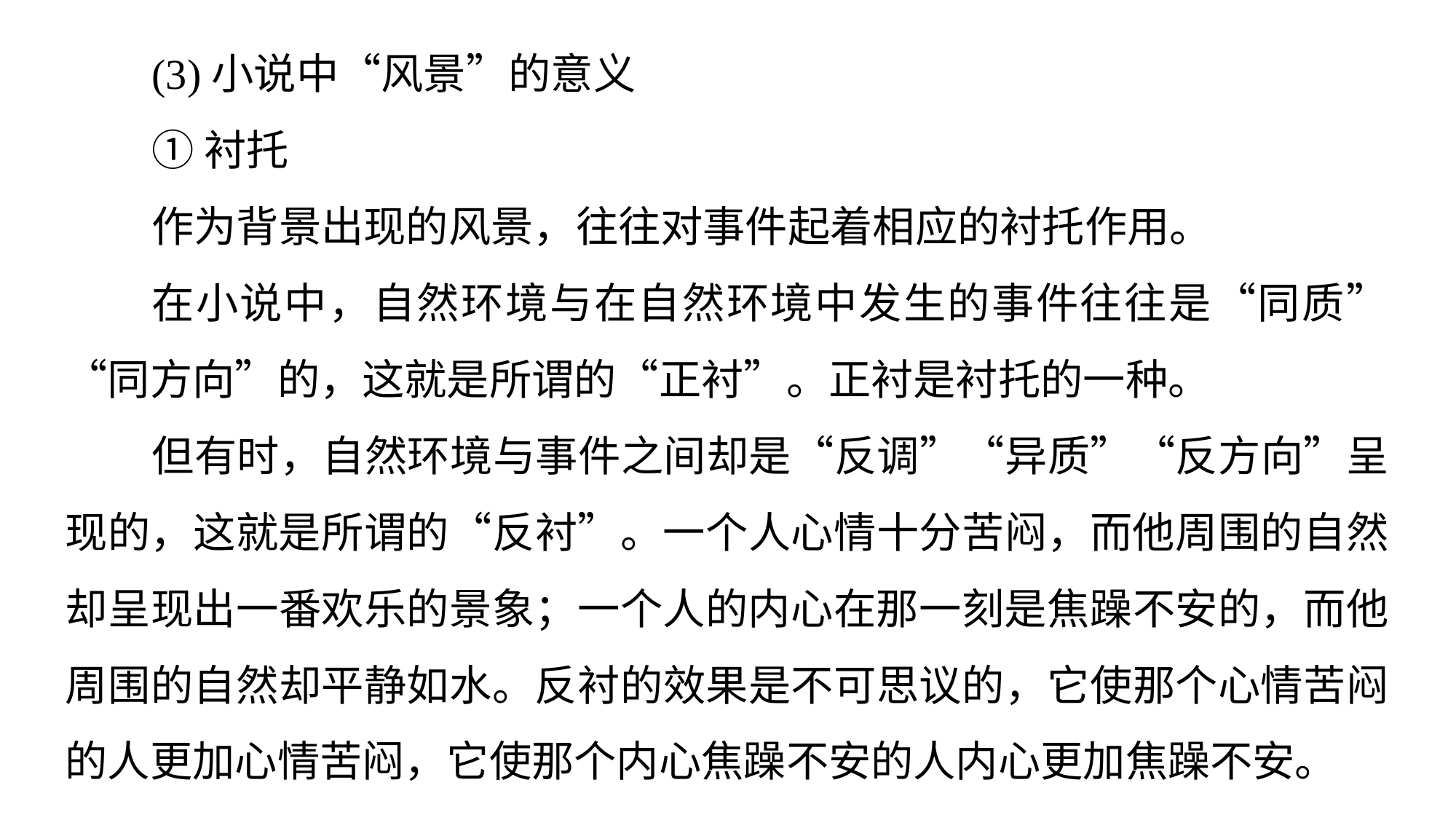

(3)小说中“风景”的意义
①衬托
作为背景出现的风景，往往对事件起着相应的衬托作用。
在小说中，自然环境与在自然环境中发生的事件往往是“同质”“同方向”的，这就是所谓的“正衬”。正衬是衬托的一种。
但有时，自然环境与事件之间却是“反调”“异质”“反方向”呈现的，这就是所谓的“反衬”。一个人心情十分苦闷，而他周围的自然却呈现出一番欢乐的景象；一个人的内心在那一刻是焦躁不安的，而他周围的自然却平静如水。反衬的效果是不可思议的，它使那个心情苦闷的人更加心情苦闷，它使那个内心焦躁不安的人内心更加焦躁不安。